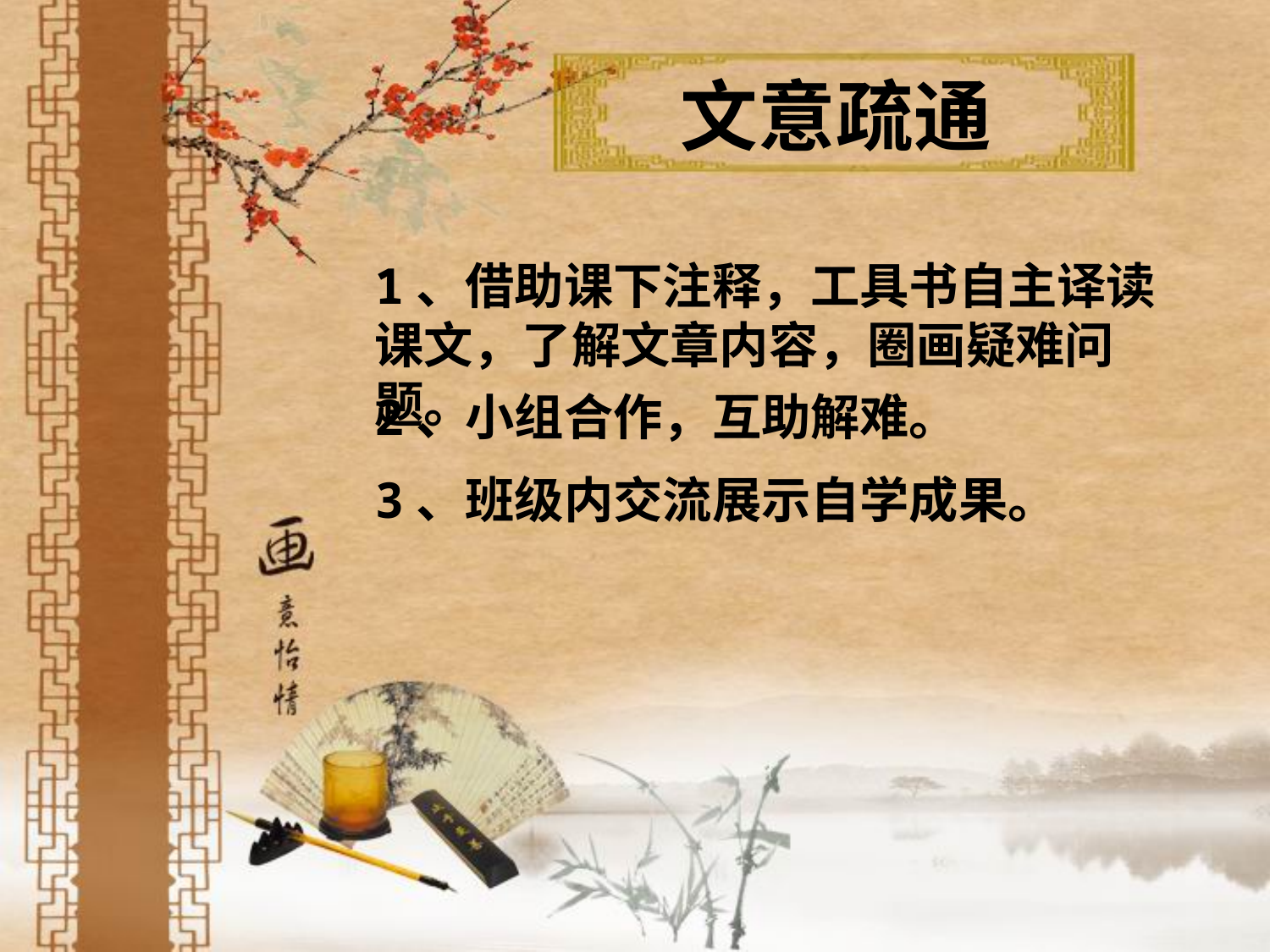

文意疏通
1、借助课下注释，工具书自主译读课文，了解文章内容，圈画疑难问题。
2、小组合作，互助解难。
3、班级内交流展示自学成果。